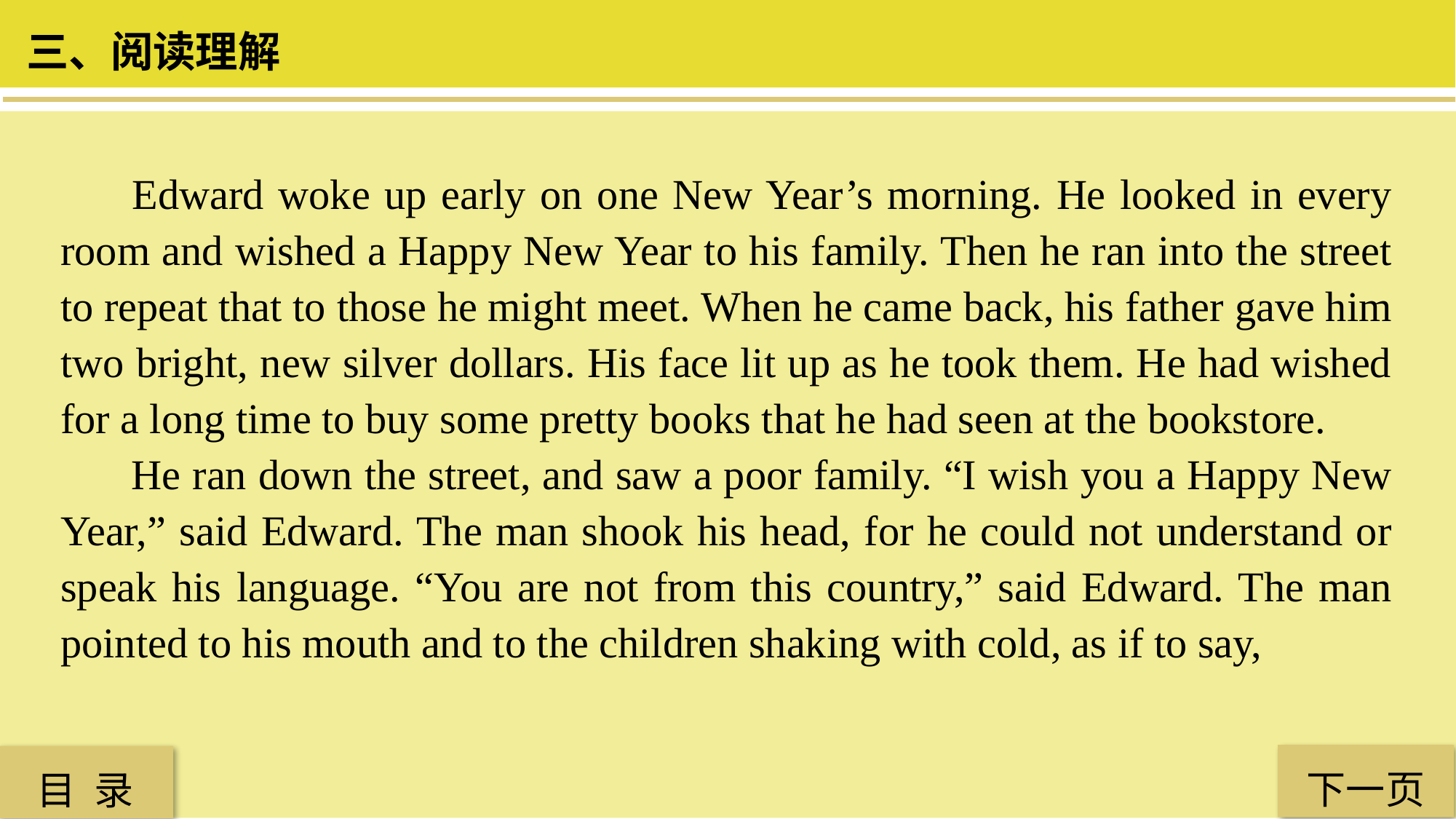

三、阅读理解
     Edward woke up early on one New Year’s morning. He looked in every room and wished a Happy New Year to his family. Then he ran into the street to repeat that to those he might meet. When he came back, his father gave him two bright, new silver dollars. His face lit up as he took them. He had wished for a long time to buy some pretty books that he had seen at the bookstore.
      He ran down the street, and saw a poor family. “I wish you a Happy New Year,” said Edward. The man shook his head, for he could not understand or speak his language. “You are not from this country,” said Edward. The man pointed to his mouth and to the children shaking with cold, as if to say,